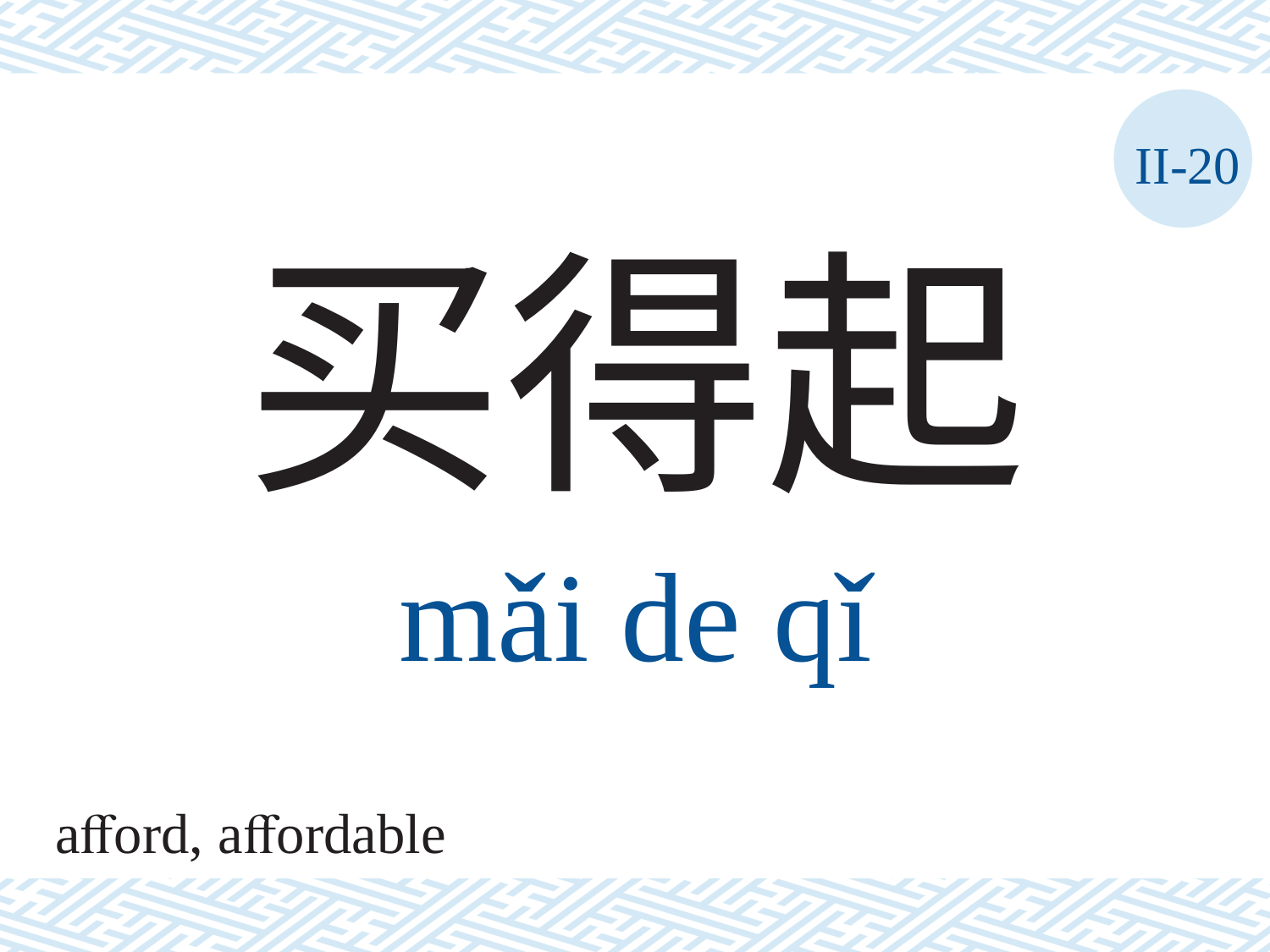

II-20
买得起
mǎi	de	qǐ
aﬀord, aﬀordable